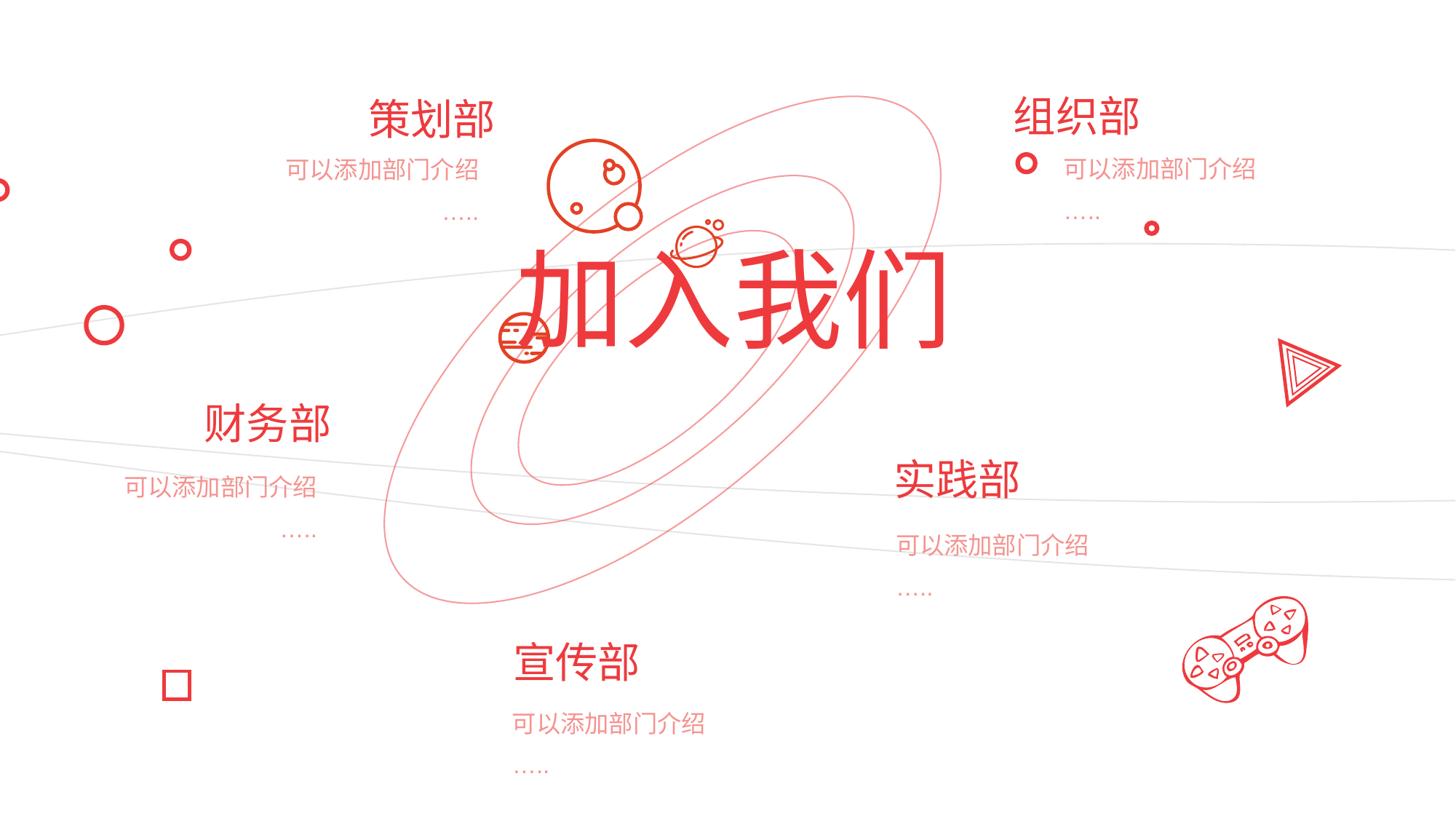

组织部
可以添加部门介绍
…..
策划部
可以添加部门介绍
…..

加入我们

财务部
可以添加部门介绍
…..

实践部
可以添加部门介绍
…..

宣传部
可以添加部门介绍
…..